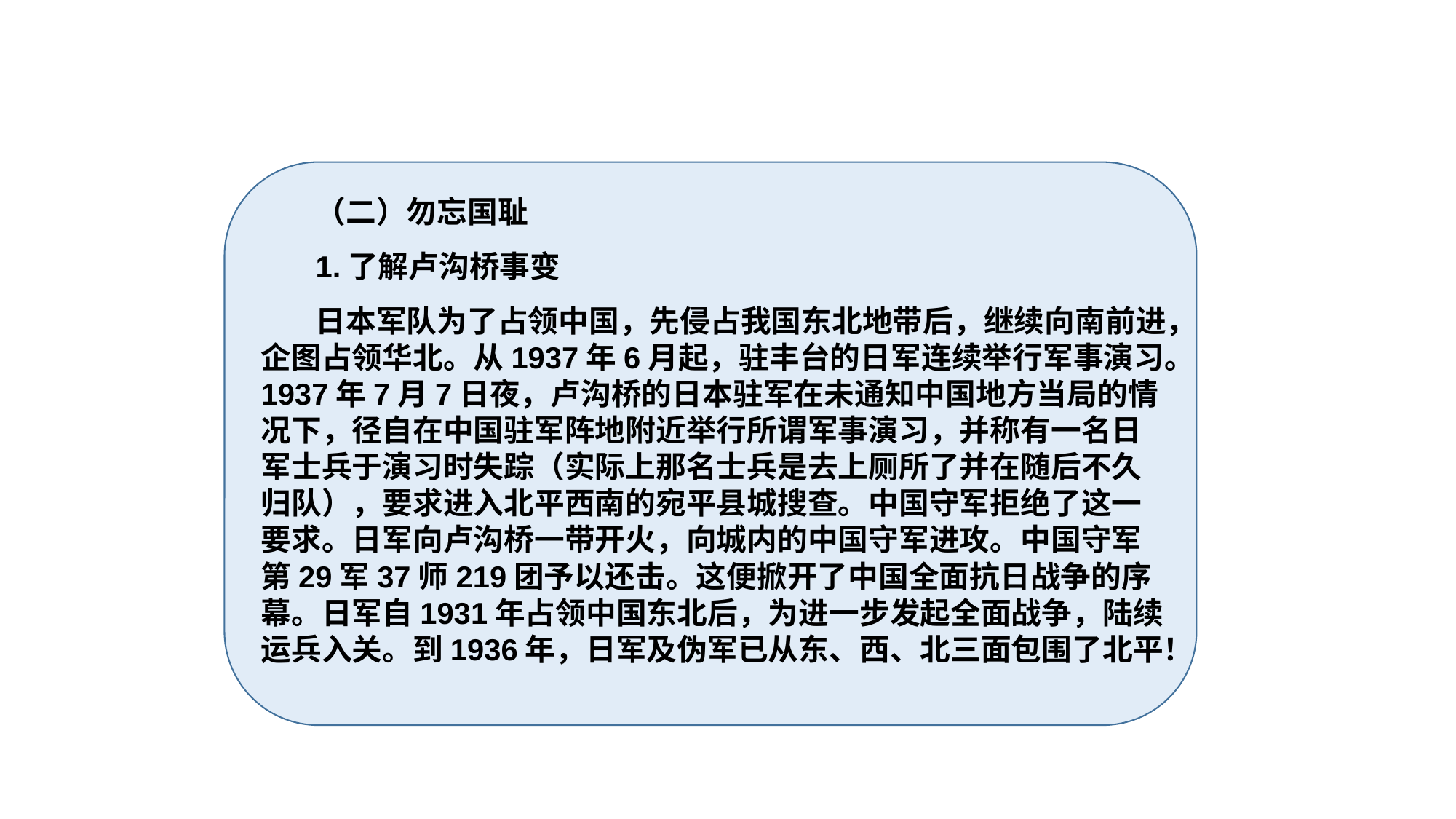

（二）勿忘国耻
1.了解卢沟桥事变
日本军队为了占领中国，先侵占我国东北地带后，继续向南前进，企图占领华北。从1937年6月起，驻丰台的日军连续举行军事演习。1937年7月7日夜，卢沟桥的日本驻军在未通知中国地方当局的情况下，径自在中国驻军阵地附近举行所谓军事演习，并称有一名日军士兵于演习时失踪（实际上那名士兵是去上厕所了并在随后不久归队），要求进入北平西南的宛平县城搜查。中国守军拒绝了这一要求。日军向卢沟桥一带开火，向城内的中国守军进攻。中国守军第29军37师219团予以还击。这便掀开了中国全面抗日战争的序幕。日军自1931年占领中国东北后，为进一步发起全面战争，陆续运兵入关。到1936年，日军及伪军已从东、西、北三面包围了北平！